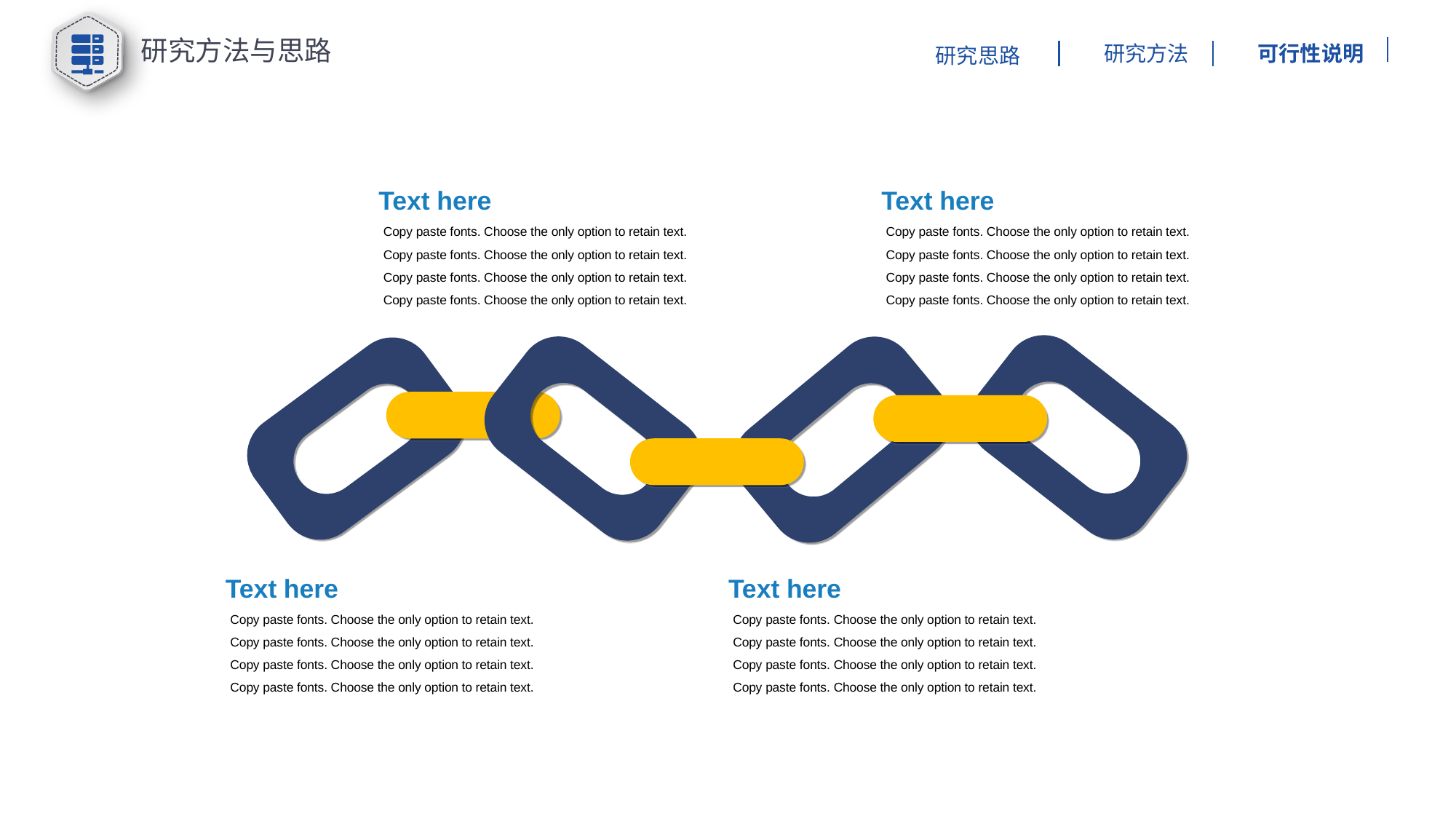

研究方法与思路

研究方法
可行性说明
研究思路
Text here
Text here
Copy paste fonts. Choose the only option to retain text. Copy paste fonts. Choose the only option to retain text.
Copy paste fonts. Choose the only option to retain text.
Copy paste fonts. Choose the only option to retain text.

Copy paste fonts. Choose the only option to retain text. Copy paste fonts. Choose the only option to retain text.
Copy paste fonts. Choose the only option to retain text.
Copy paste fonts. Choose the only option to retain text.

Text here
Text here
Copy paste fonts. Choose the only option to retain text. Copy paste fonts. Choose the only option to retain text.
Copy paste fonts. Choose the only option to retain text.
Copy paste fonts. Choose the only option to retain text.

Copy paste fonts. Choose the only option to retain text. Copy paste fonts. Choose the only option to retain text.
Copy paste fonts. Choose the only option to retain text.
Copy paste fonts. Choose the only option to retain text.